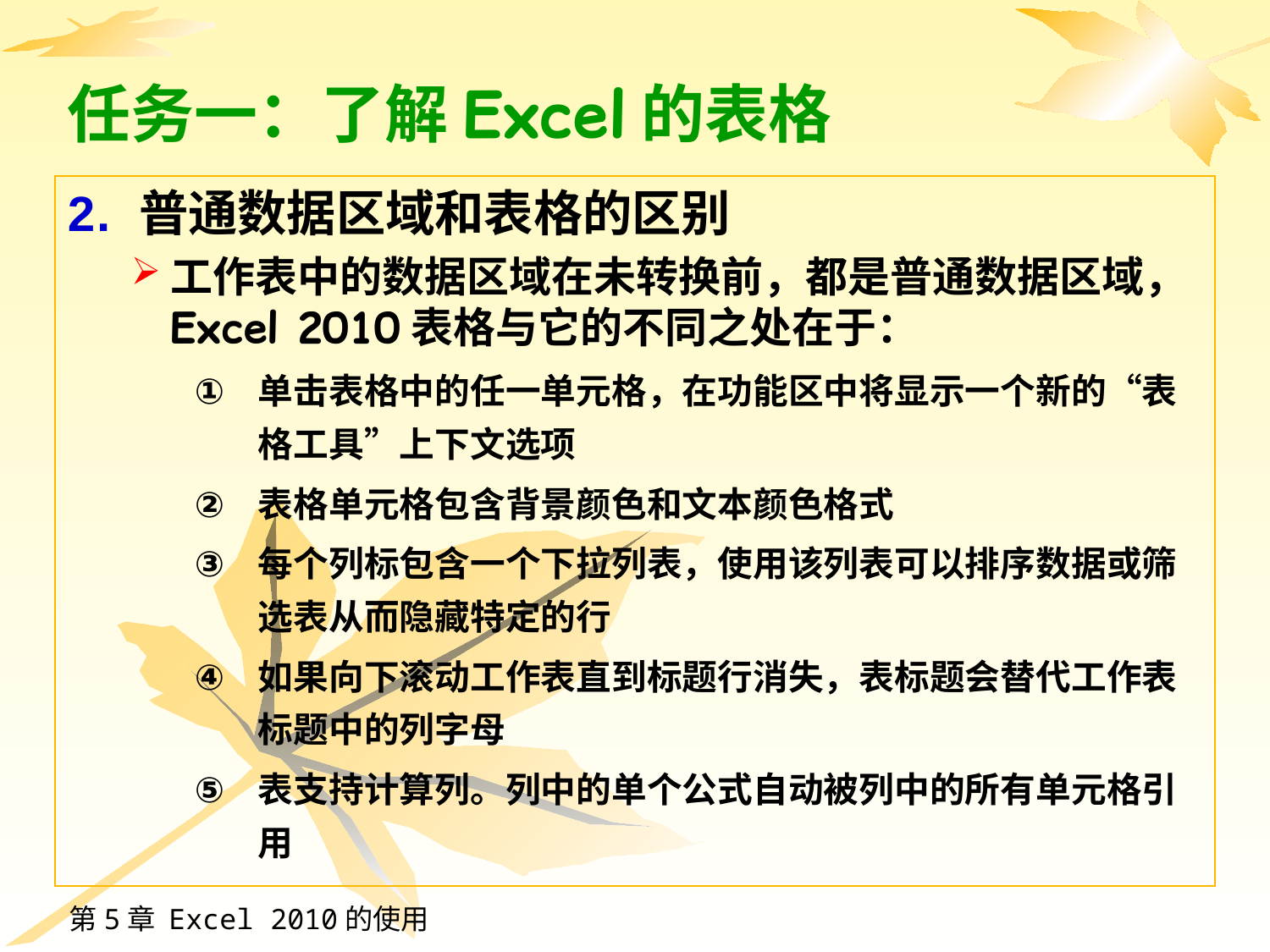

# 任务一：了解Excel的表格
普通数据区域和表格的区别
工作表中的数据区域在未转换前，都是普通数据区域，Excel 2010表格与它的不同之处在于：
单击表格中的任一单元格，在功能区中将显示一个新的“表格工具”上下文选项
表格单元格包含背景颜色和文本颜色格式
每个列标包含一个下拉列表，使用该列表可以排序数据或筛选表从而隐藏特定的行
如果向下滚动工作表直到标题行消失，表标题会替代工作表标题中的列字母
表支持计算列。列中的单个公式自动被列中的所有单元格引用